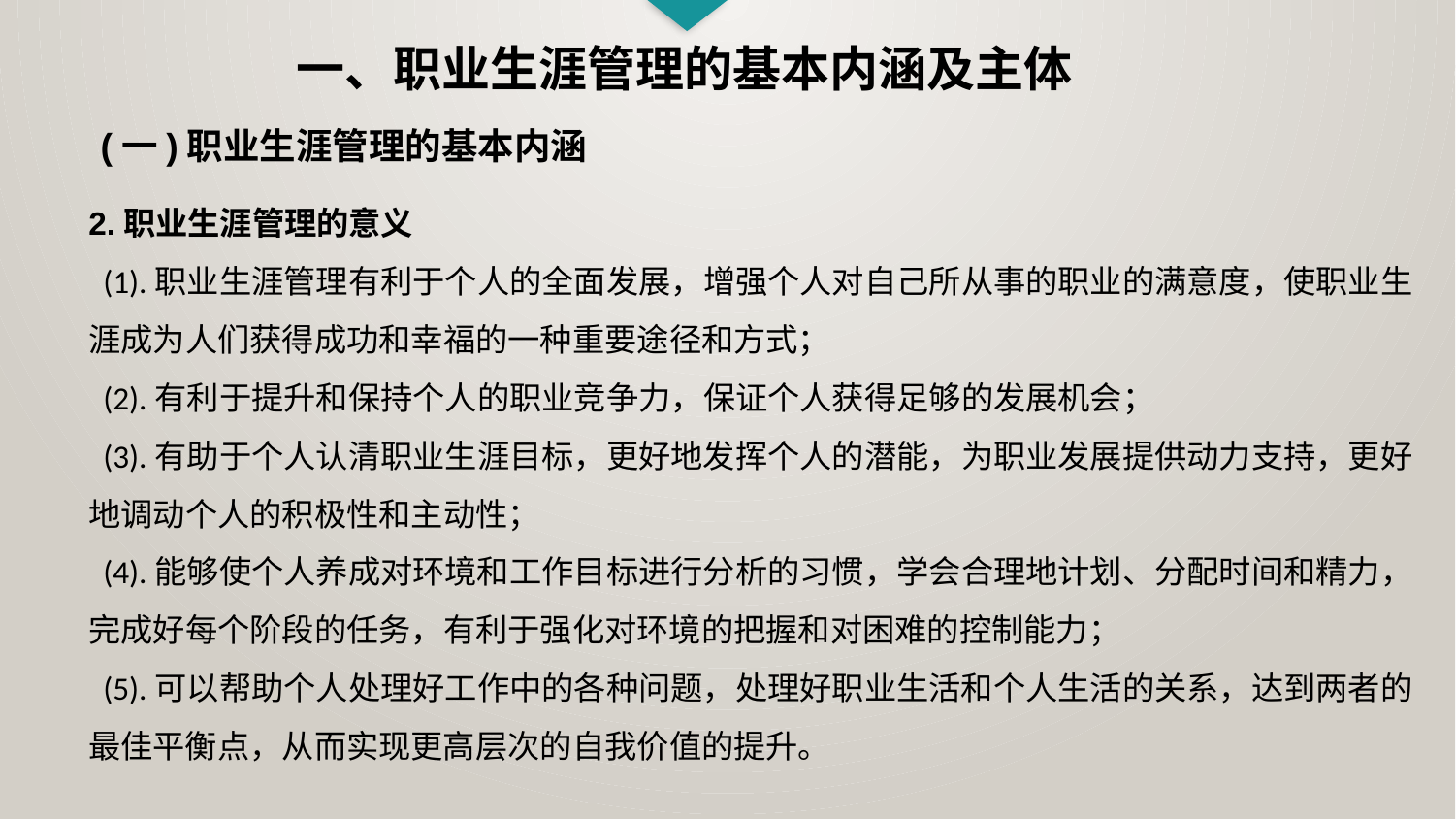

一、职业生涯管理的基本内涵及主体
(一)职业生涯管理的基本内涵
2.职业生涯管理的意义
  (1).职业生涯管理有利于个人的全面发展，增强个人对自己所从事的职业的满意度，使职业生涯成为人们获得成功和幸福的一种重要途径和方式；
  (2).有利于提升和保持个人的职业竞争力，保证个人获得足够的发展机会；
  (3).有助于个人认清职业生涯目标，更好地发挥个人的潜能，为职业发展提供动力支持，更好地调动个人的积极性和主动性；
  (4).能够使个人养成对环境和工作目标进行分析的习惯，学会合理地计划、分配时间和精力，完成好每个阶段的任务，有利于强化对环境的把握和对困难的控制能力；
  (5).可以帮助个人处理好工作中的各种问题，处理好职业生活和个人生活的关系，达到两者的最佳平衡点，从而实现更高层次的自我价值的提升。
9